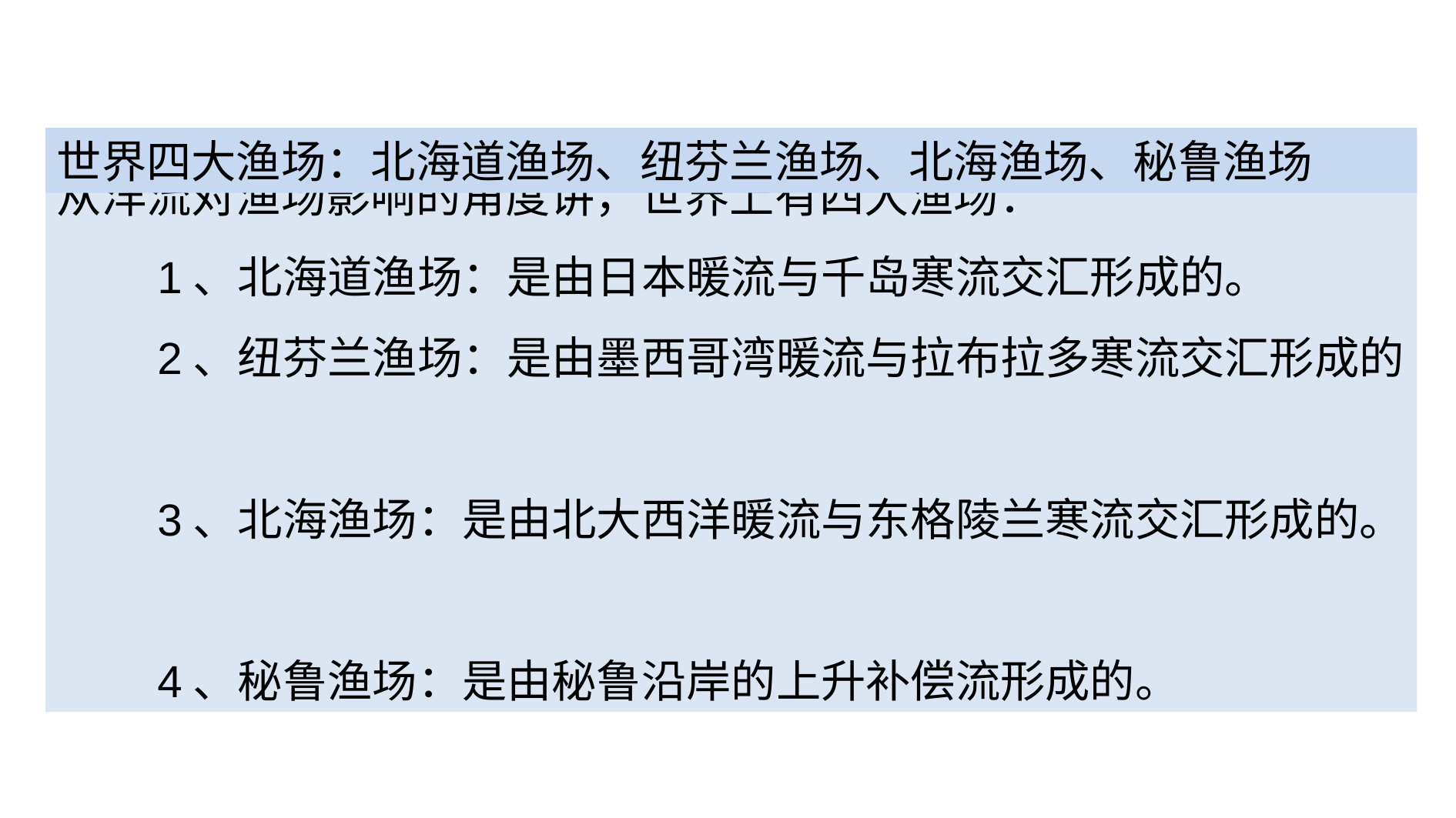

世界四大渔场：北海道渔场、纽芬兰渔场、北海渔场、秘鲁渔场
从洋流对渔场影响的角度讲，世界上有四大渔场：
　　1、北海道渔场：是由日本暖流与千岛寒流交汇形成的。
　　2、纽芬兰渔场：是由墨西哥湾暖流与拉布拉多寒流交汇形成的
　　3、北海渔场：是由北大西洋暖流与东格陵兰寒流交汇形成的。
　　4、秘鲁渔场：是由秘鲁沿岸的上升补偿流形成的。